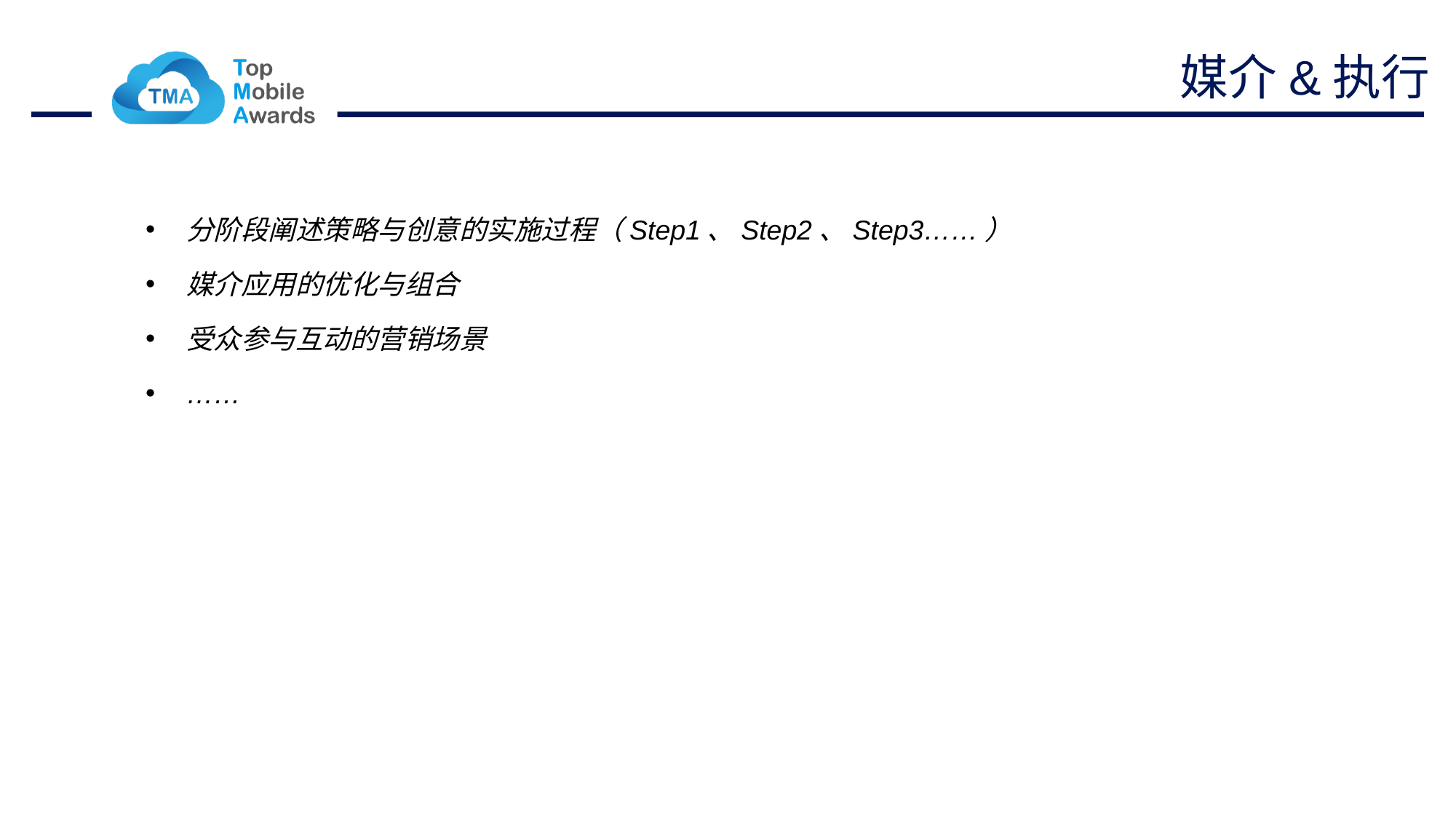

分阶段阐述策略与创意的实施过程（Step1、Step2、Step3……）
媒介应用的优化与组合
受众参与互动的营销场景
……